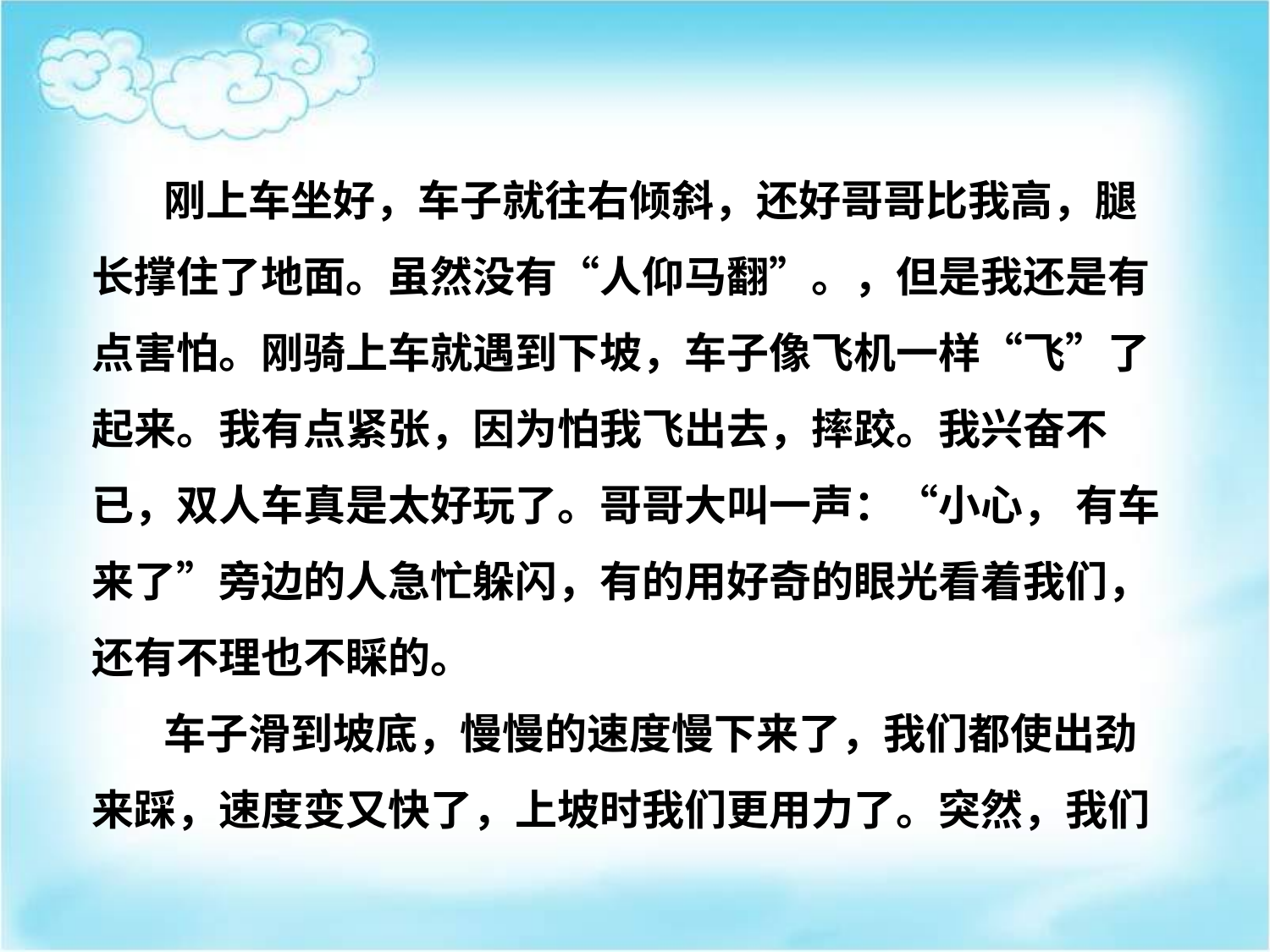

刚上车坐好，车子就往右倾斜，还好哥哥比我高，腿长撑住了地面。虽然没有“人仰马翻”。，但是我还是有点害怕。刚骑上车就遇到下坡，车子像飞机一样“飞”了起来。我有点紧张，因为怕我飞出去，摔跤。我兴奋不已，双人车真是太好玩了。哥哥大叫一声：“小心， 有车来了”旁边的人急忙躲闪，有的用好奇的眼光看着我们，还有不理也不睬的。
  车子滑到坡底，慢慢的速度慢下来了，我们都使出劲来踩，速度变又快了，上坡时我们更用力了。突然，我们